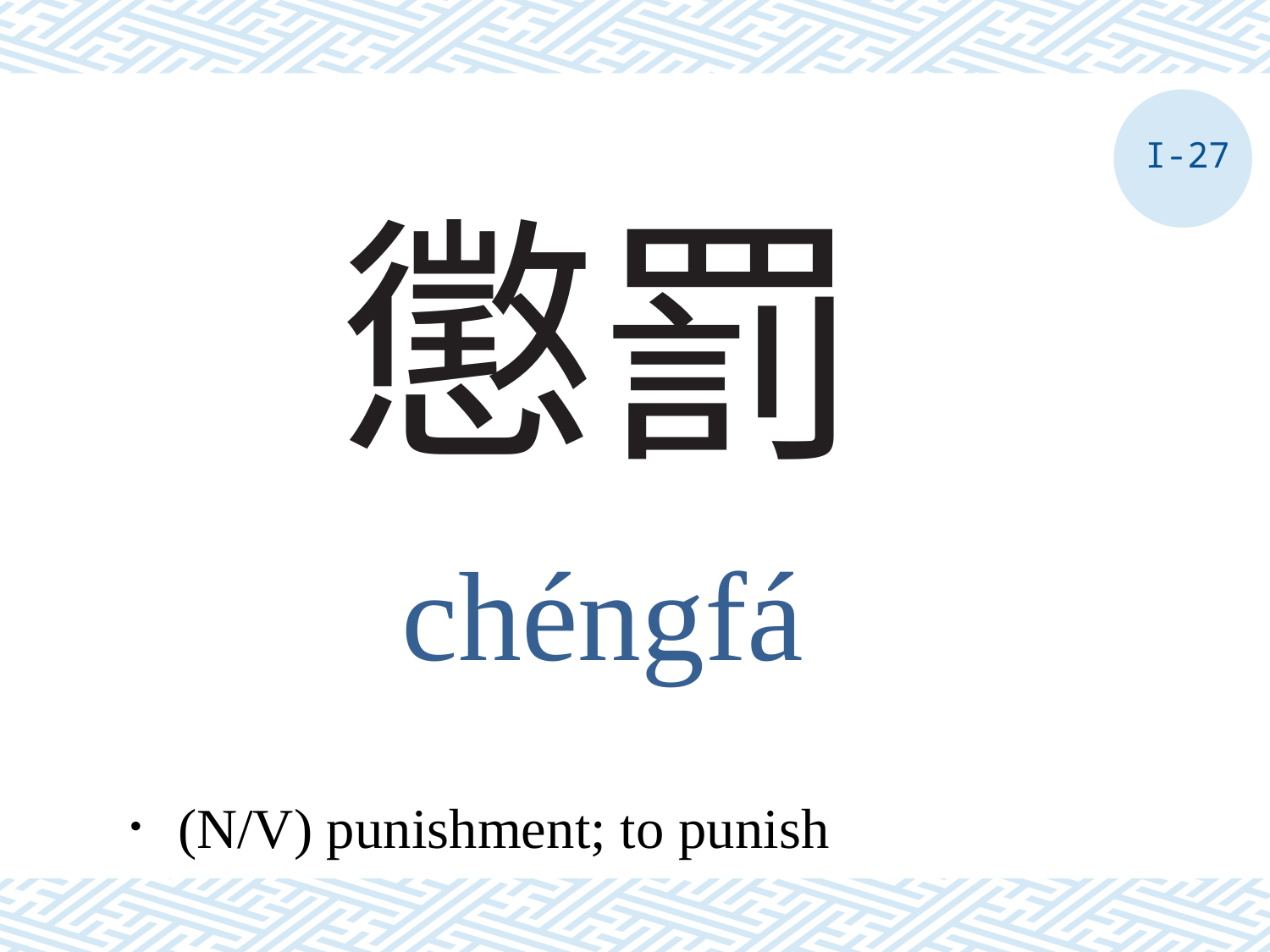

I-27

# 懲罰
chéngfá
．(N/V) punishment; to punish